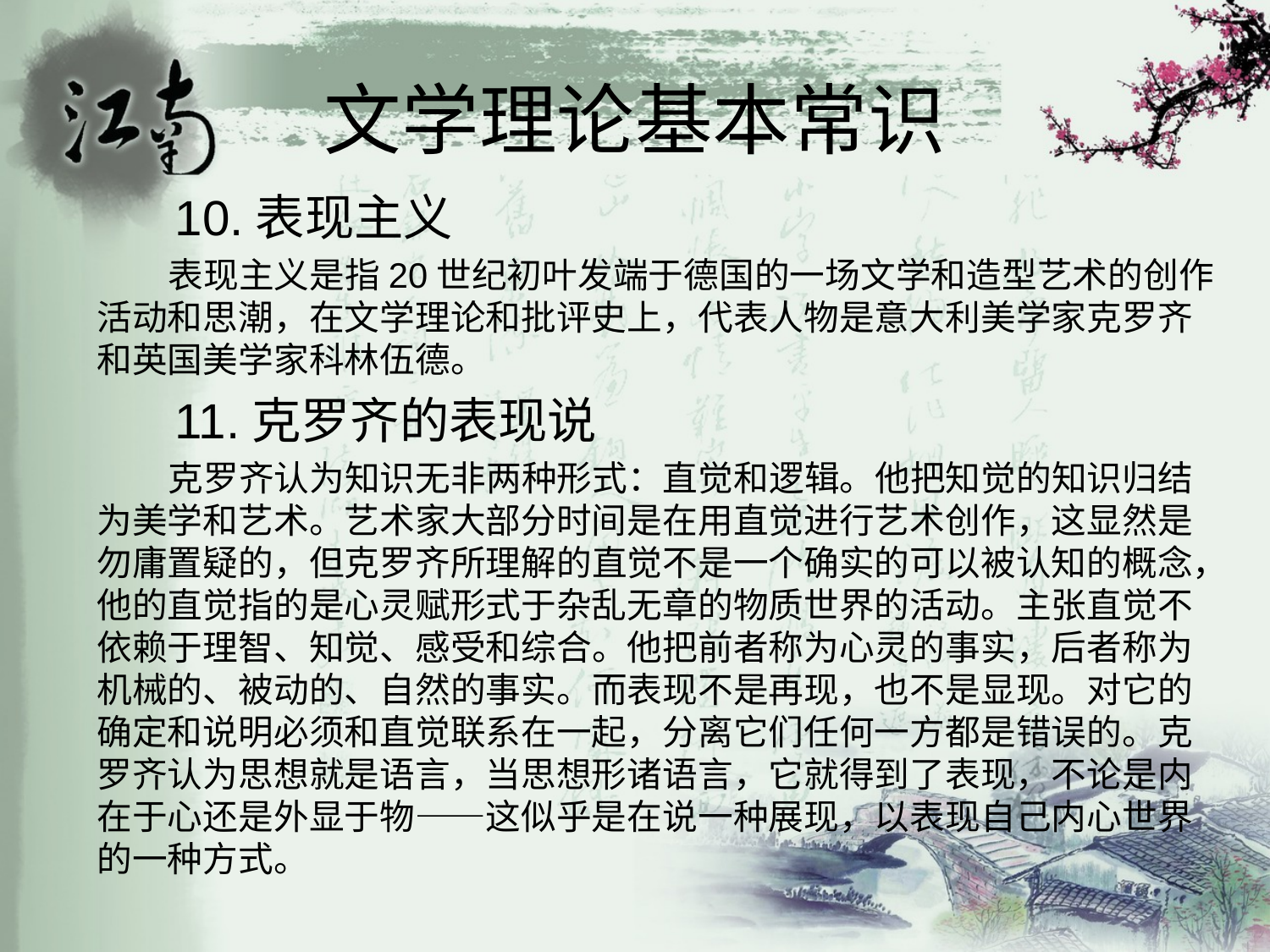

# 文学理论基本常识
        10.表现主义
        表现主义是指20世纪初叶发端于德国的一场文学和造型艺术的创作活动和思潮，在文学理论和批评史上，代表人物是意大利美学家克罗齐和英国美学家科林伍德。
        11.克罗齐的表现说
        克罗齐认为知识无非两种形式：直觉和逻辑。他把知觉的知识归结为美学和艺术。艺术家大部分时间是在用直觉进行艺术创作，这显然是勿庸置疑的，但克罗齐所理解的直觉不是一个确实的可以被认知的概念，他的直觉指的是心灵赋形式于杂乱无章的物质世界的活动。主张直觉不依赖于理智、知觉、感受和综合。他把前者称为心灵的事实，后者称为机械的、被动的、自然的事实。而表现不是再现，也不是显现。对它的确定和说明必须和直觉联系在一起，分离它们任何一方都是错误的。克罗齐认为思想就是语言，当思想形诸语言，它就得到了表现，不论是内在于心还是外显于物——这似乎是在说一种展现，以表现自己内心世界的一种方式。